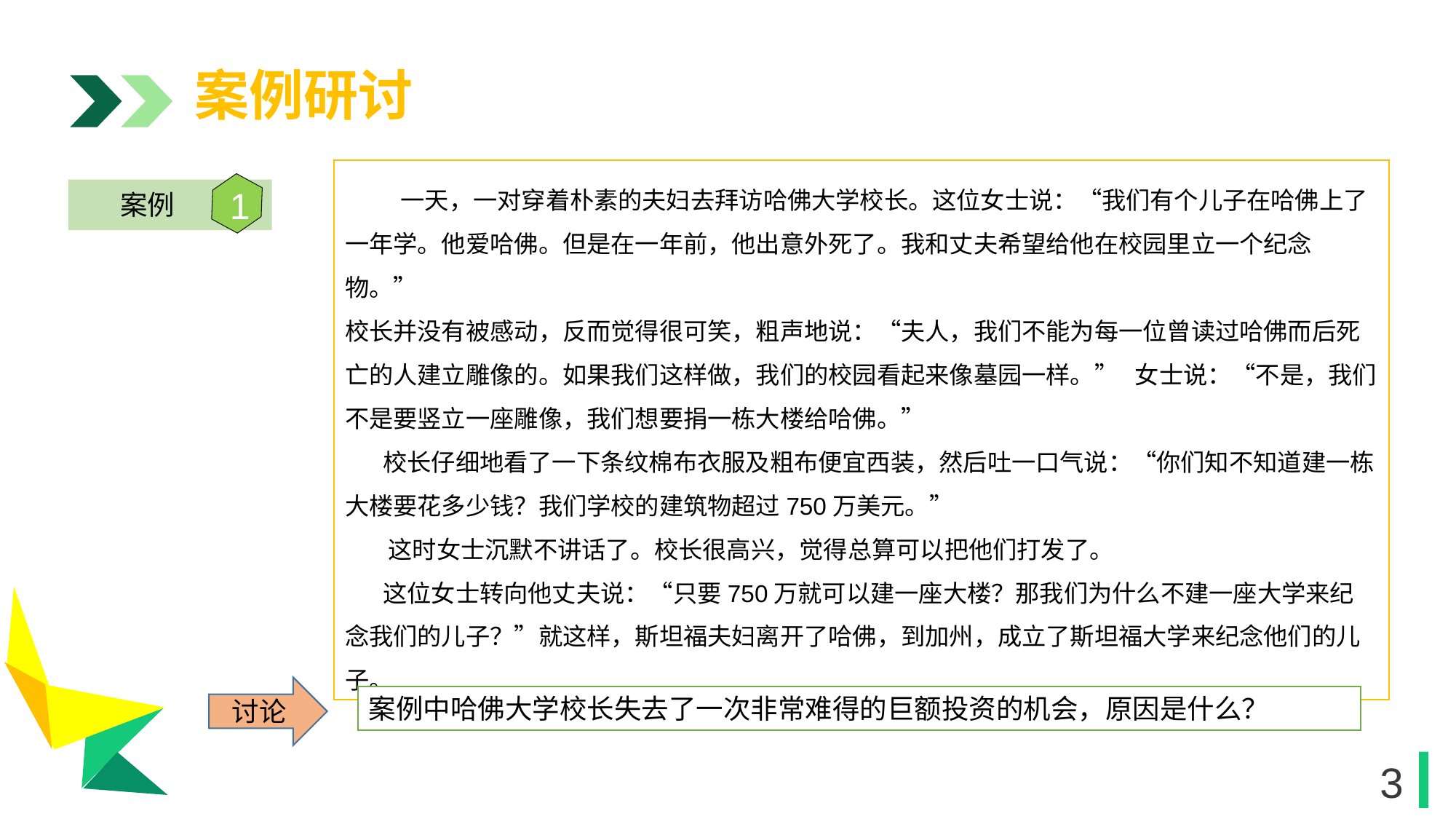

案例研讨

         一天，一对穿着朴素的夫妇去拜访哈佛大学校长。这位女士说：“我们有个儿子在哈佛上了一年学。他爱哈佛。但是在一年前，他出意外死了。我和丈夫希望给他在校园里立一个纪念物。”
校长并没有被感动，反而觉得很可笑，粗声地说：“夫人，我们不能为每一位曾读过哈佛而后死亡的人建立雕像的。如果我们这样做，我们的校园看起来像墓园一样。”   女士说：“不是，我们不是要竖立一座雕像，我们想要捐一栋大楼给哈佛。”
       校长仔细地看了一下条纹棉布衣服及粗布便宜西装，然后吐一口气说：“你们知不知道建一栋大楼要花多少钱？我们学校的建筑物超过750万美元。”
        这时女士沉默不讲话了。校长很高兴，觉得总算可以把他们打发了。
       这位女士转向他丈夫说：“只要750万就可以建一座大楼？那我们为什么不建一座大学来纪念我们的儿子？”就这样，斯坦福夫妇离开了哈佛，到加州，成立了斯坦福大学来纪念他们的儿子。
1

案例
1

讨论
案例中哈佛大学校长失去了一次非常难得的巨额投资的机会，原因是什么？
3